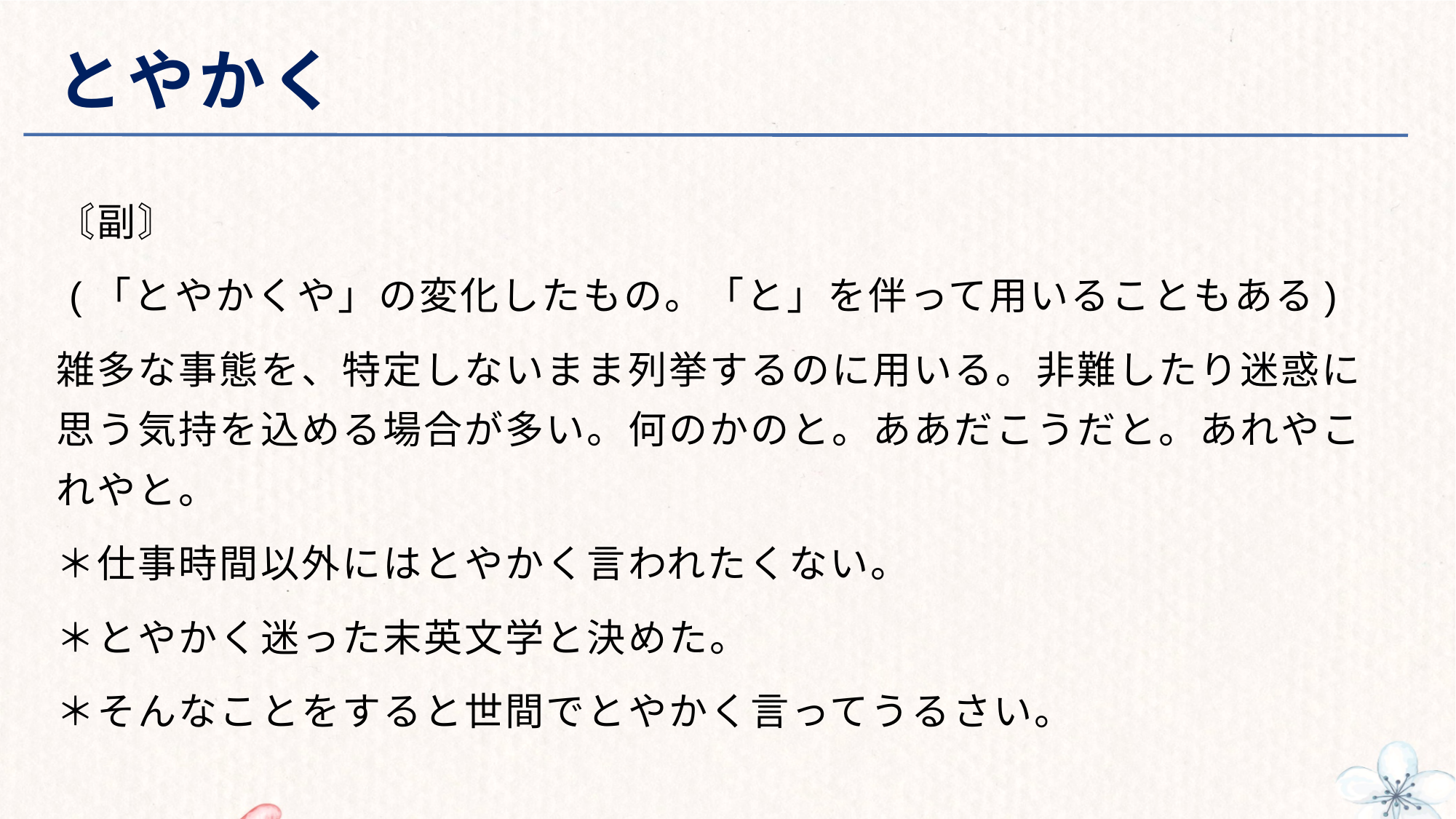

# とやかく
〘副〙
 (「とやかくや」の変化したもの。「と」を伴って用いることもある)
雑多な事態を、特定しないまま列挙するのに用いる。非難したり迷惑に思う気持を込める場合が多い。何のかのと。ああだこうだと。あれやこれやと。
＊仕事時間以外にはとやかく言われたくない。
＊とやかく迷った末英文学と決めた。
＊そんなことをすると世間でとやかく言ってうるさい。